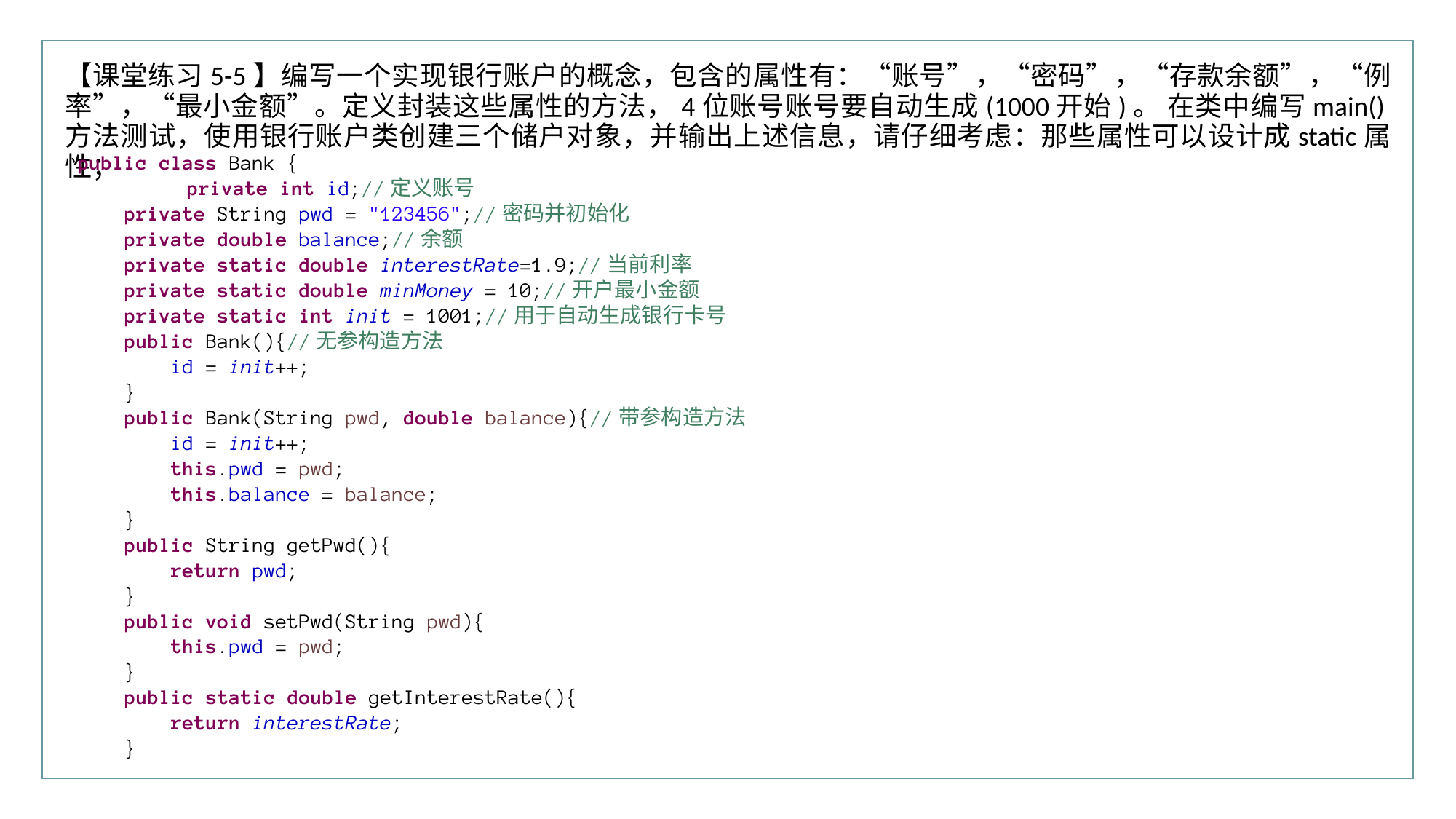

行业PPT模板http://www.XX.com/hangye/

【课堂练习5-5】编写一个实现银行账户的概念，包含的属性有：“账号”，“密码”，“存款余额”，“例率”，“最小金额”。定义封装这些属性的方法，4位账号账号要自动生成(1000开始)。 在类中编写main()方法测试，使用银行账户类创建三个储户对象，并输出上述信息，请仔细考虑：那些属性可以设计成static属性；
public class Bank {
	private int id;//定义账号
    private String pwd = "123456";//密码并初始化
    private double balance;//余额
    private static double interestRate=1.9;//当前利率
    private static double minMoney = 10;//开户最小金额
    private static int init = 1001;//用于自动生成银行卡号
    public Bank(){//无参构造方法
        id = init++;
    }
    public Bank(String pwd, double balance){//带参构造方法
        id = init++;
        this.pwd = pwd;
        this.balance = balance;
    }
    public String getPwd(){
        return pwd;
    }
    public void setPwd(String pwd){
        this.pwd = pwd;
    }
    public static double getInterestRate(){
        return interestRate;
    }